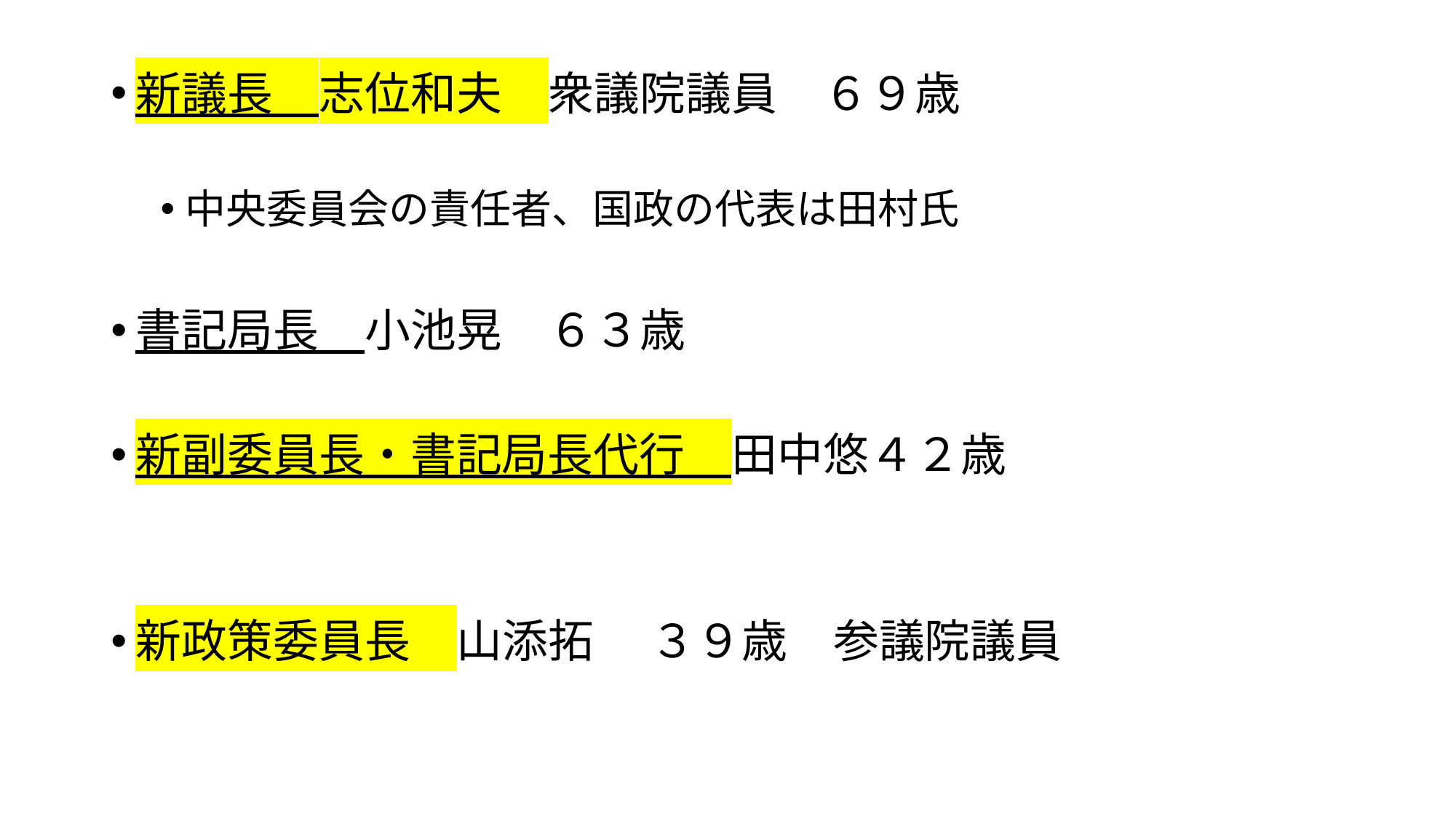

新議長　志位和夫　衆議院議員　６９歳

中央委員会の責任者、国政の代表は田村氏

書記局長　小池晃　６３歳

新副委員長・書記局長代行　田中悠４２歳

新政策委員長　山添拓　 ３９歳　参議院議員